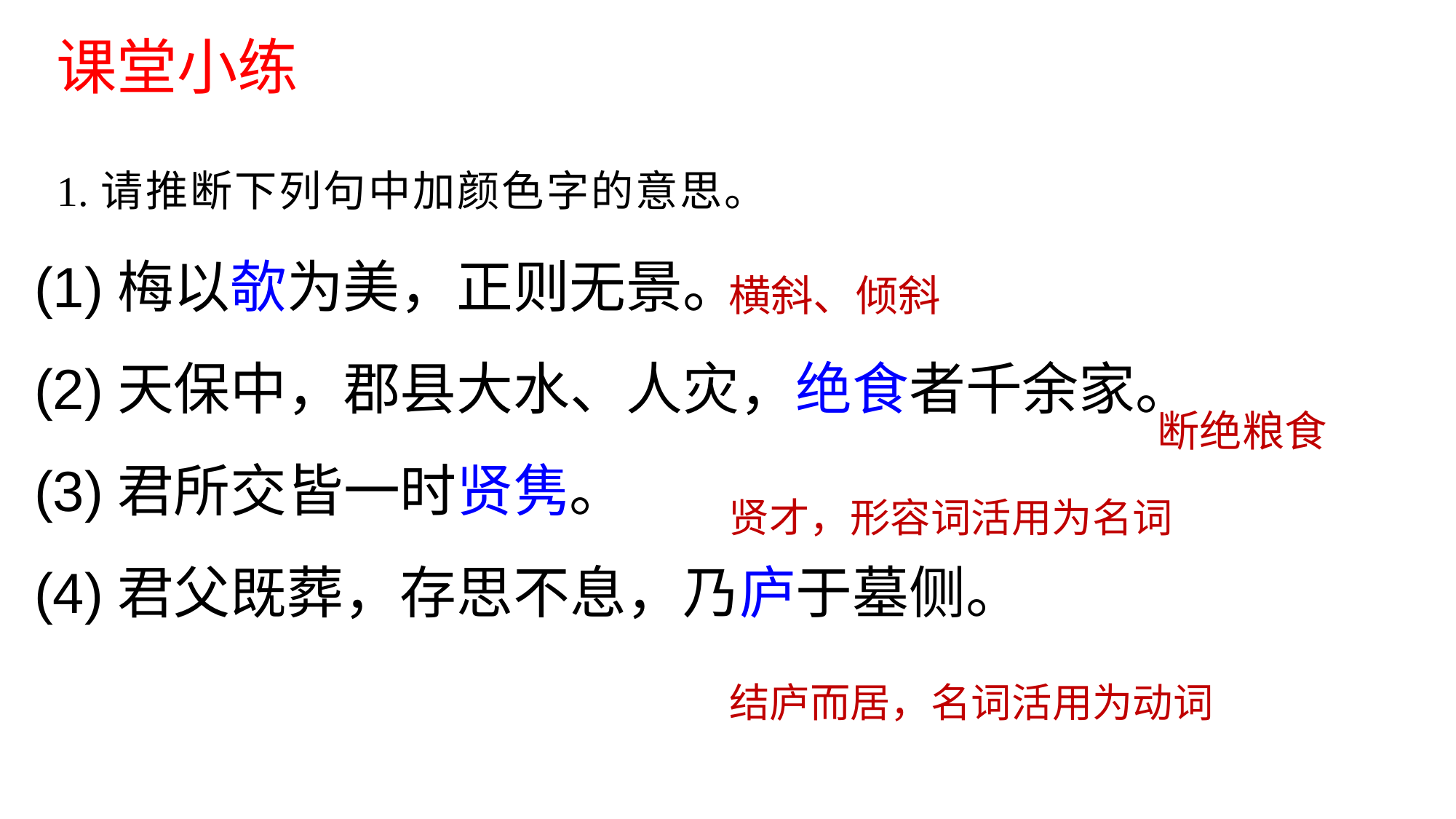

课堂小练
1.请推断下列句中加颜色字的意思。

(1)梅以欹为美，正则无景。
(2)天保中，郡县大水、人灾，绝食者千余家。
(3)君所交皆一时贤隽。
(4)君父既葬，存思不息，乃庐于墓侧。

横斜、倾斜
断绝粮食
贤才，形容词活用为名词
结庐而居，名词活用为动词